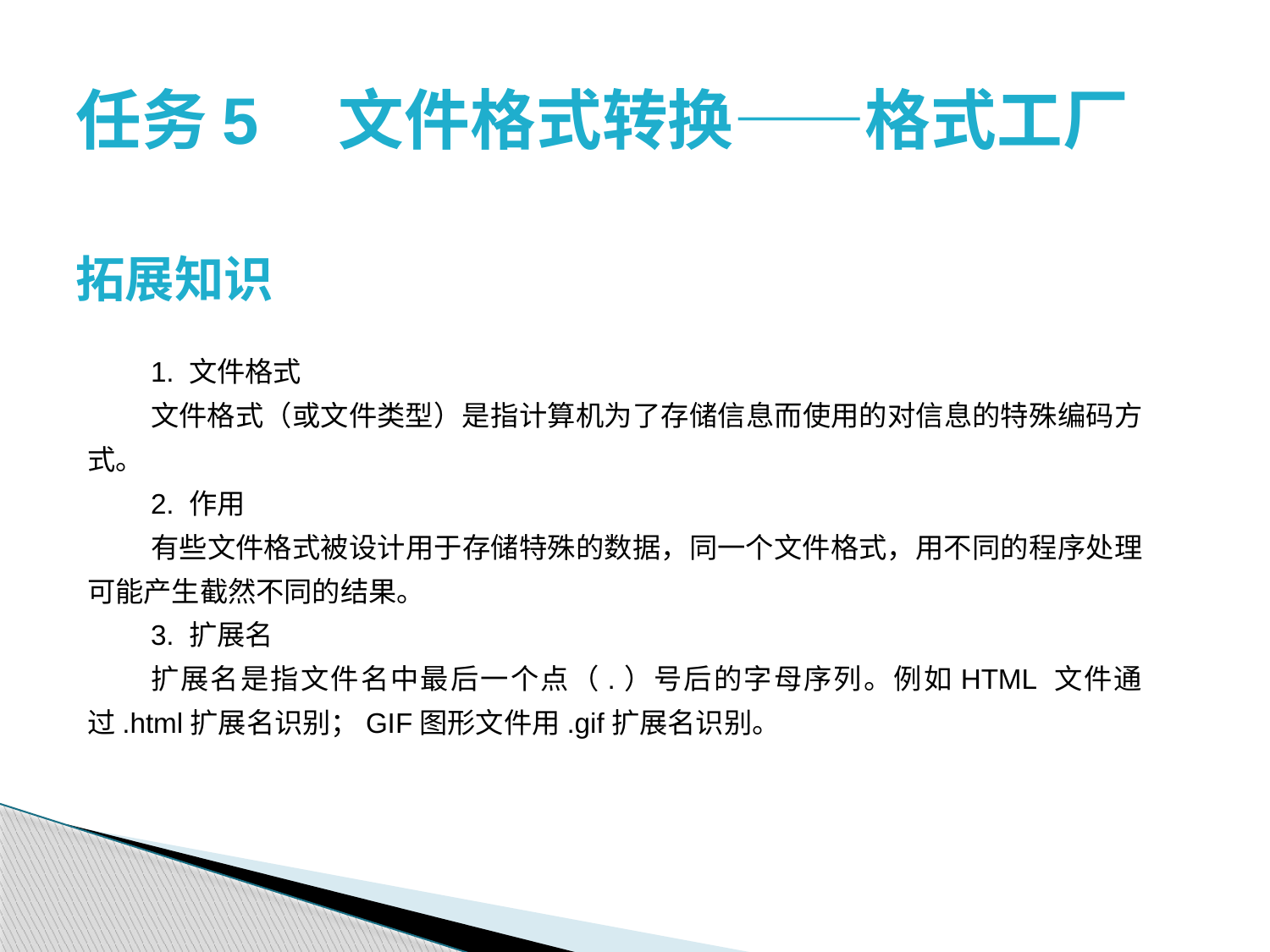

# 任务5　文件格式转换——格式工厂
拓展知识
1. 文件格式
文件格式（或文件类型）是指计算机为了存储信息而使用的对信息的特殊编码方式。
2. 作用
有些文件格式被设计用于存储特殊的数据，同一个文件格式，用不同的程序处理可能产生截然不同的结果。
3. 扩展名
扩展名是指文件名中最后一个点（.）号后的字母序列。例如HTML 文件通过.html扩展名识别；GIF图形文件用.gif扩展名识别。